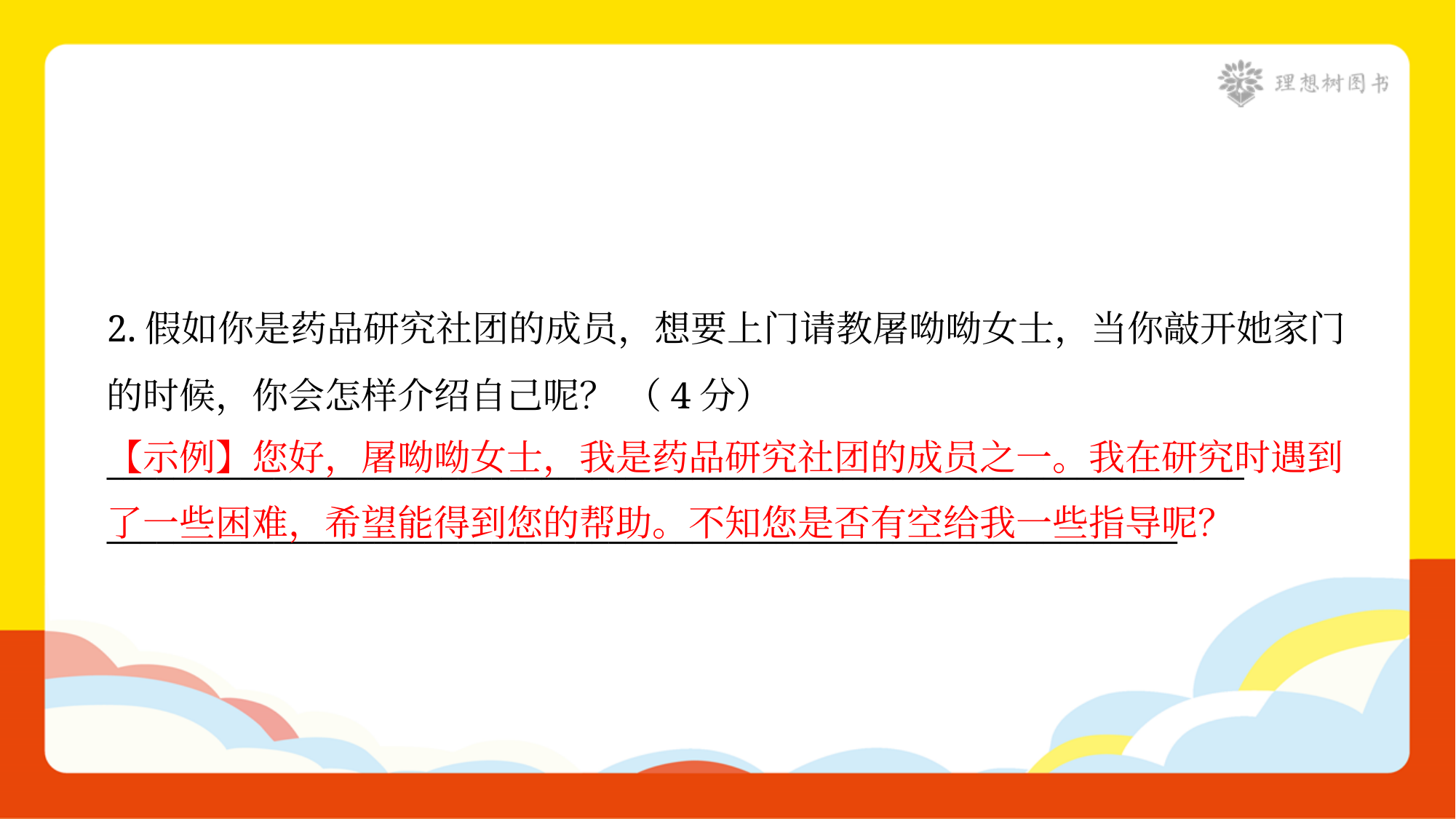

2.假如你是药品研究社团的成员，想要上门请教屠呦呦女士，当你敲开她家门
的时候，你会怎样介绍自己呢？ （4分）
____________________________________________________________________
________________________________________________________________
【示例】您好，屠呦呦女士，我是药品研究社团的成员之一。我在研究时遇到了一些困难，希望能得到您的帮助。不知您是否有空给我一些指导呢？